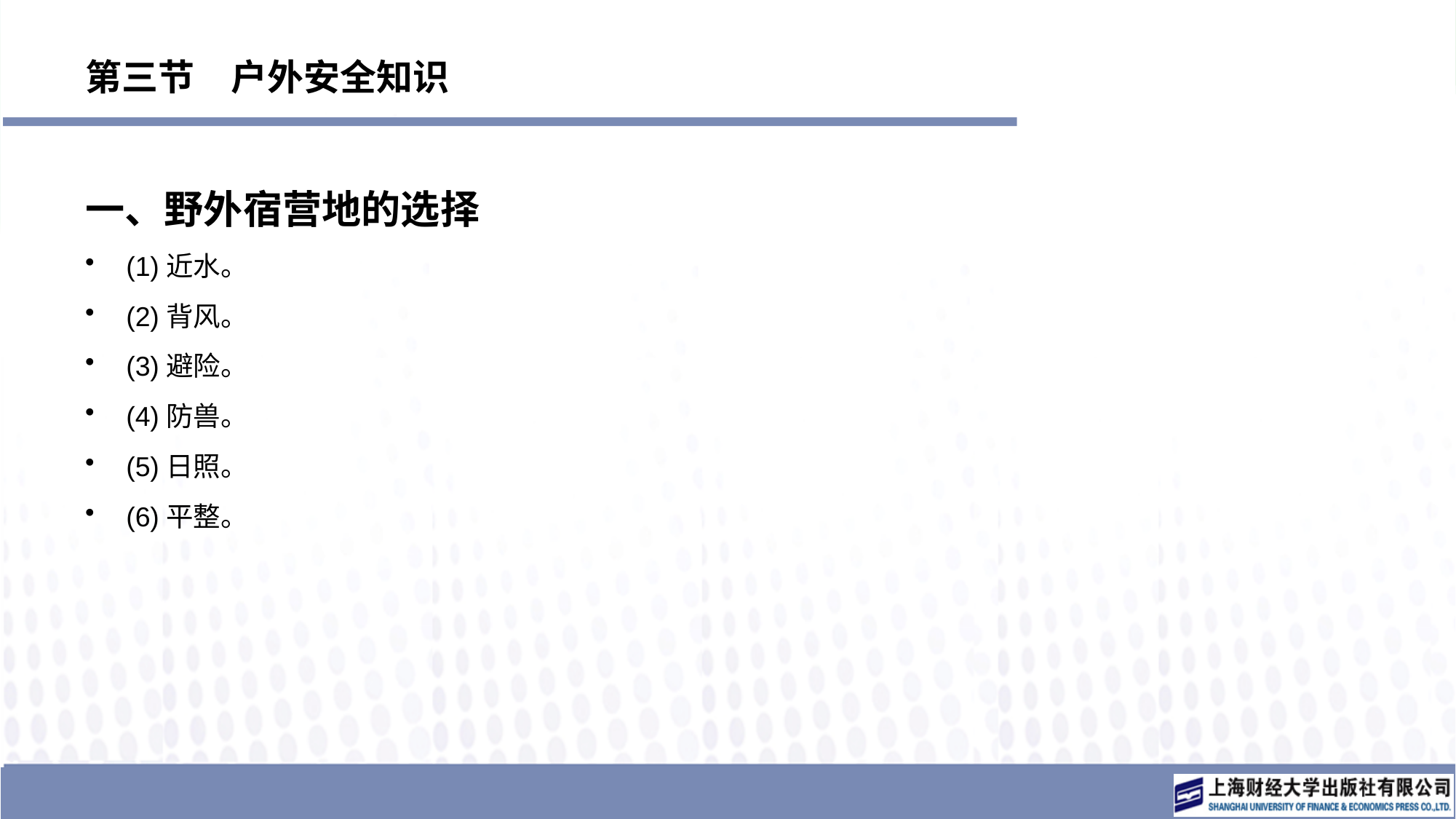

# 第三节　户外安全知识
一、野外宿营地的选择
(1)近水。
(2)背风。
(3)避险。
(4)防兽。
(5)日照。
(6)平整。